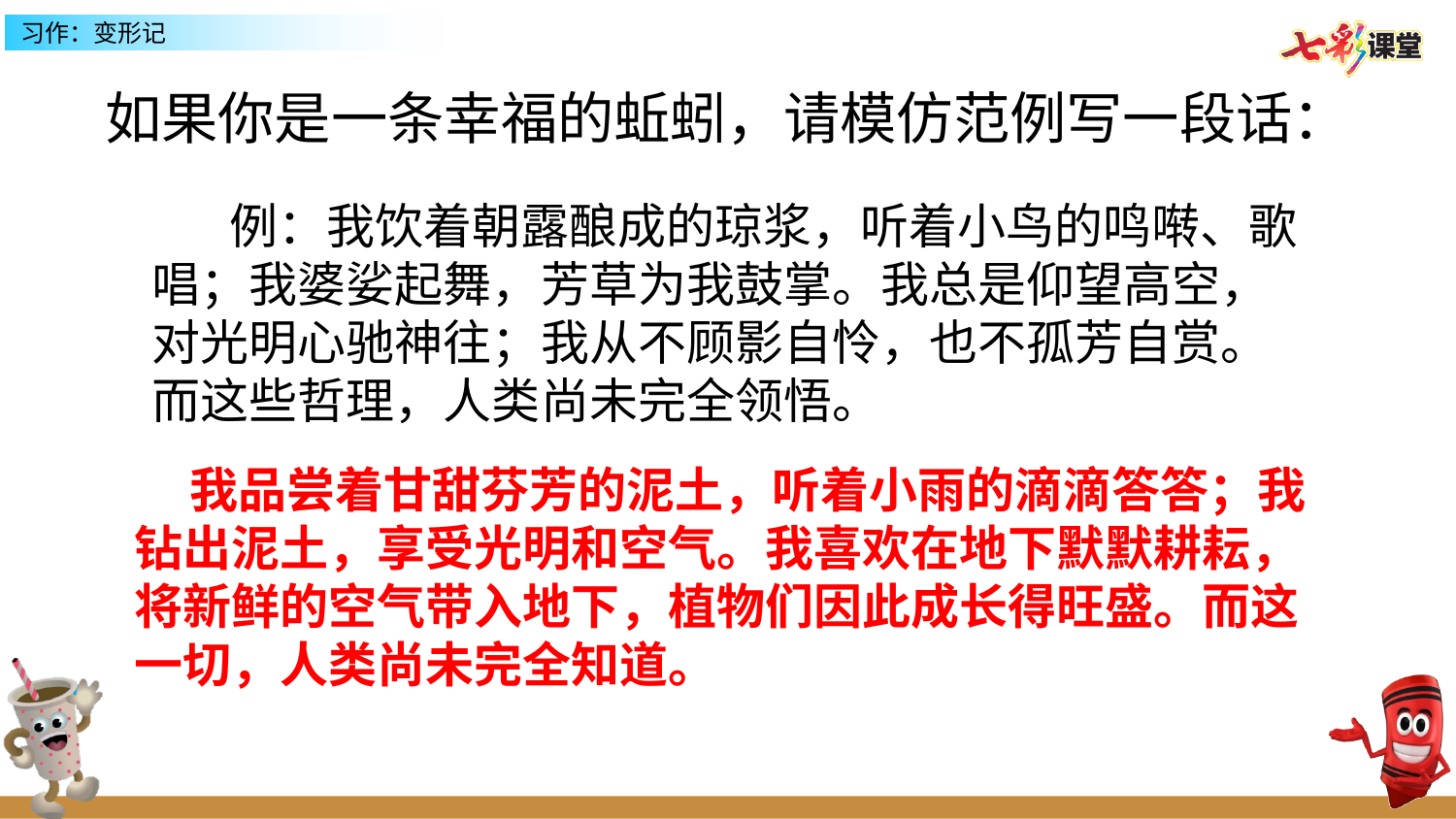

如果你是一条幸福的蚯蚓，请模仿范例写一段话：
      例：我饮着朝露酿成的琼浆，听着小鸟的鸣啭、歌唱；我婆娑起舞，芳草为我鼓掌。我总是仰望高空，对光明心驰神往；我从不顾影自怜，也不孤芳自赏。而这些哲理，人类尚未完全领悟。
    我品尝着甘甜芬芳的泥土，听着小雨的滴滴答答；我钻出泥土，享受光明和空气。我喜欢在地下默默耕耘，将新鲜的空气带入地下，植物们因此成长得旺盛。而这一切，人类尚未完全知道。